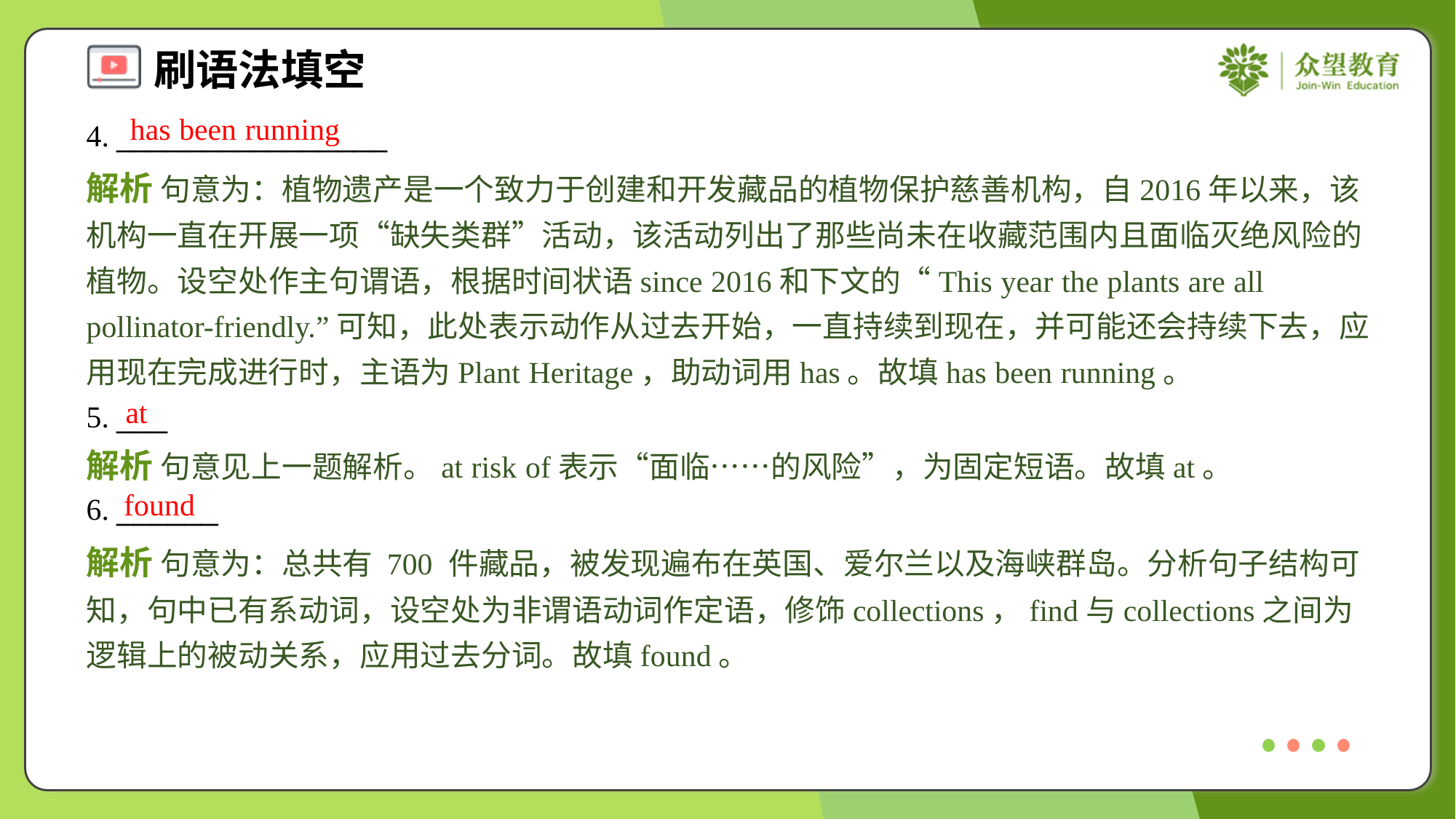

has been running
4. ________________
解析 句意为：植物遗产是一个致力于创建和开发藏品的植物保护慈善机构，自2016年以来，该机构一直在开展一项“缺失类群”活动，该活动列出了那些尚未在收藏范围内且面临灭绝风险的植物。设空处作主句谓语，根据时间状语since 2016和下文的“This year the plants are all pollinator-friendly.”可知，此处表示动作从过去开始，一直持续到现在，并可能还会持续下去，应用现在完成进行时，主语为Plant Heritage，助动词用has。故填has been running。
at
5. ___
解析 句意见上一题解析。at risk of表示“面临……的风险”，为固定短语。故填at。
found
6. ______
解析 句意为：总共有 700 件藏品，被发现遍布在英国、爱尔兰以及海峡群岛。分析句子结构可知，句中已有系动词，设空处为非谓语动词作定语，修饰collections，find与collections之间为逻辑上的被动关系，应用过去分词。故填found。